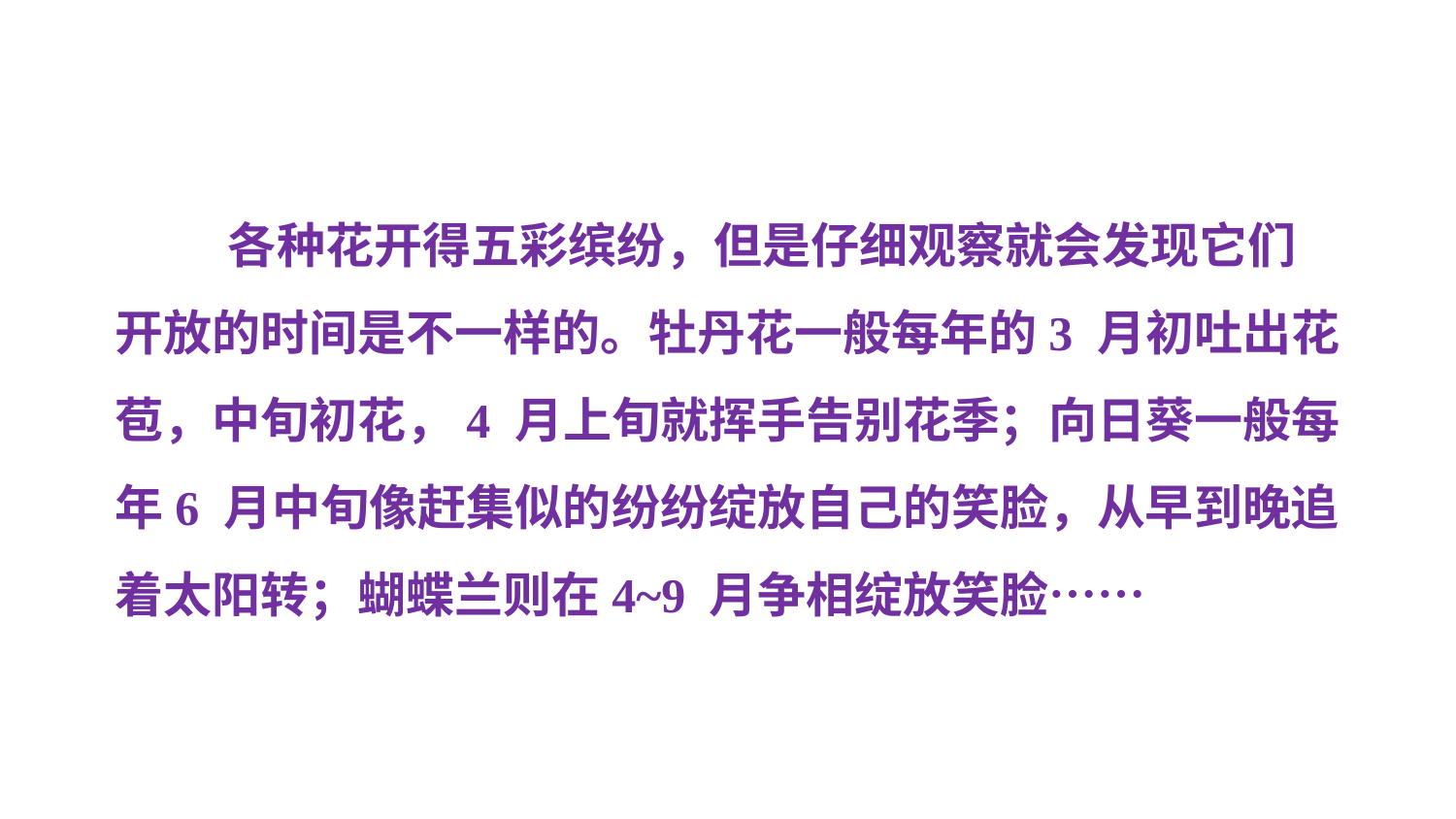

各种花开得五彩缤纷，但是仔细观察就会发现它们开放的时间是不一样的。牡丹花一般每年的3 月初吐出花苞，中旬初花，4 月上旬就挥手告别花季；向日葵一般每年6 月中旬像赶集似的纷纷绽放自己的笑脸，从早到晚追着太阳转；蝴蝶兰则在4~9 月争相绽放笑脸……